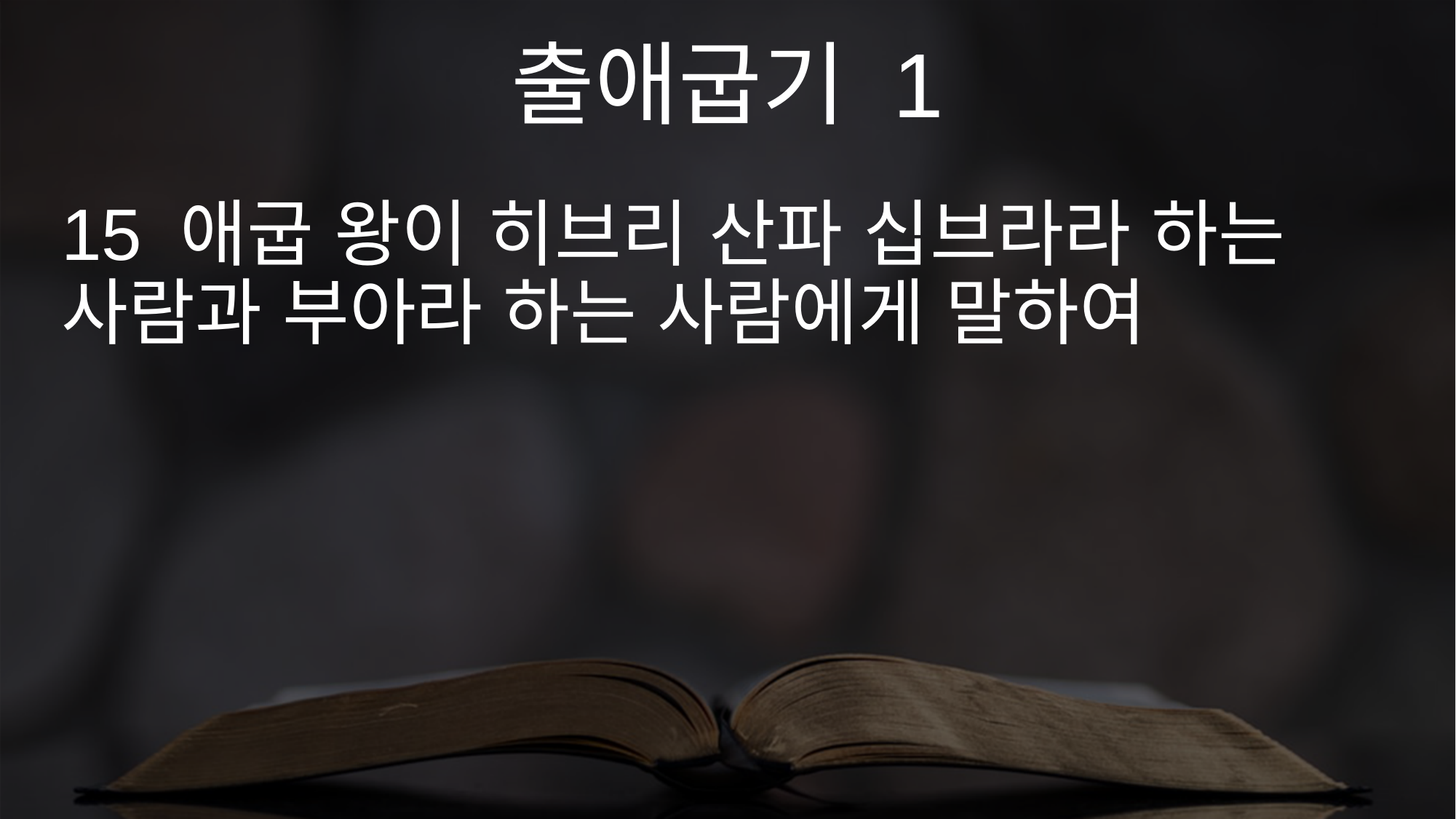

출애굽기 1
15 애굽 왕이 히브리 산파 십브라라 하는 사람과 부아라 하는 사람에게 말하여